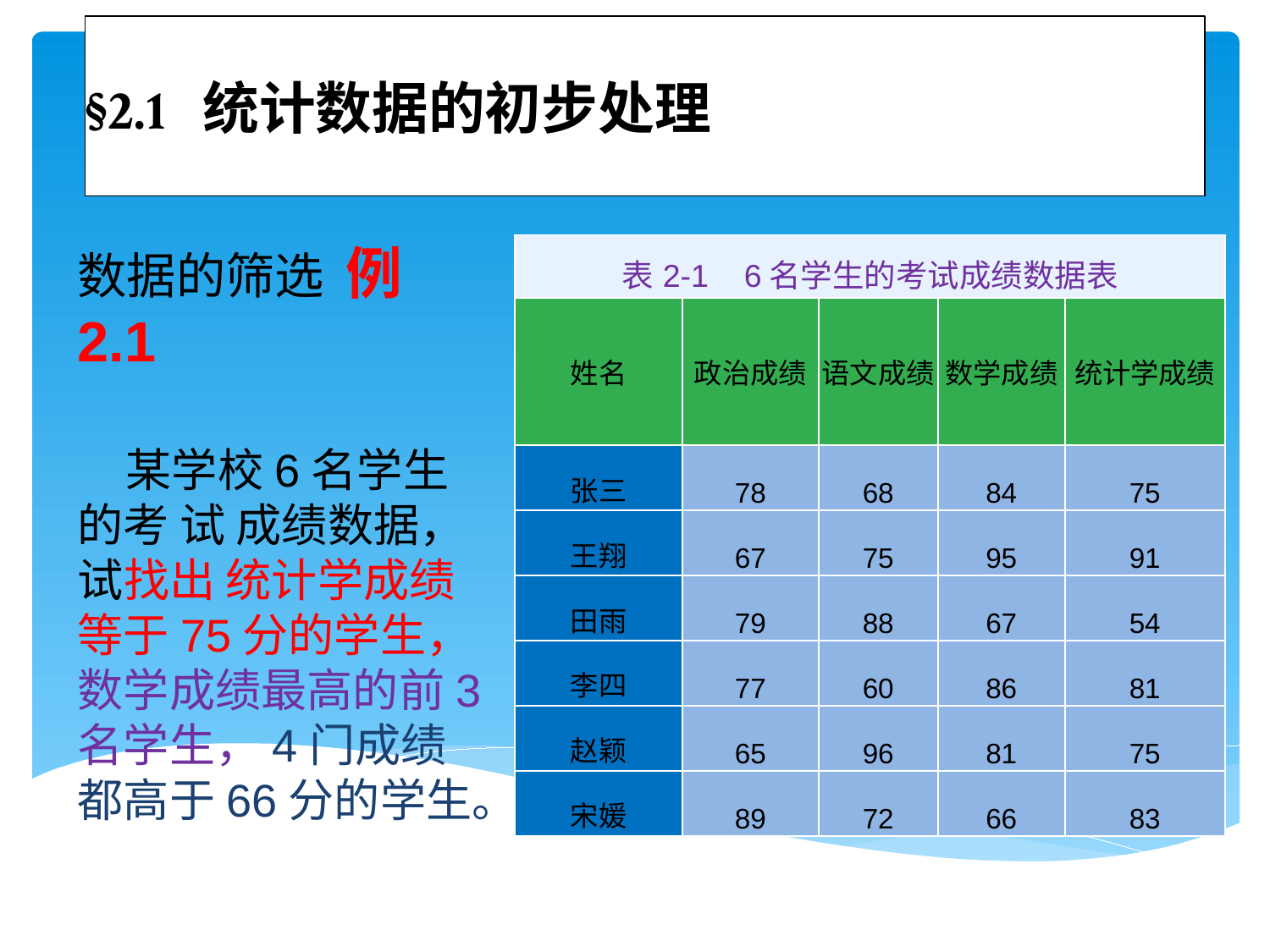

# §2.1  统计数据的初步处理
数据的筛选  例2.1

    某学校6名学生的考 试 成绩数据，试找出 统计学成绩等于75分的学生，数学成绩最高的前3名学生，4门成绩都高于66分的学生。

| 表2-1 6名学生的考试成绩数据表 |  |  |  |  |
| --- | --- | --- | --- | --- |
| 姓名 | 政治成绩 | 语文成绩 | 数学成绩 | 统计学成绩 |
| 张三 | 78 | 68 | 84 | 75 |
| 王翔 | 67 | 75 | 95 | 91 |
| 田雨 | 79 | 88 | 67 | 54 |
| 李四 | 77 | 60 | 86 | 81 |
| 赵颖 | 65 | 96 | 81 | 75 |
| 宋媛 | 89 | 72 | 66 | 83 |